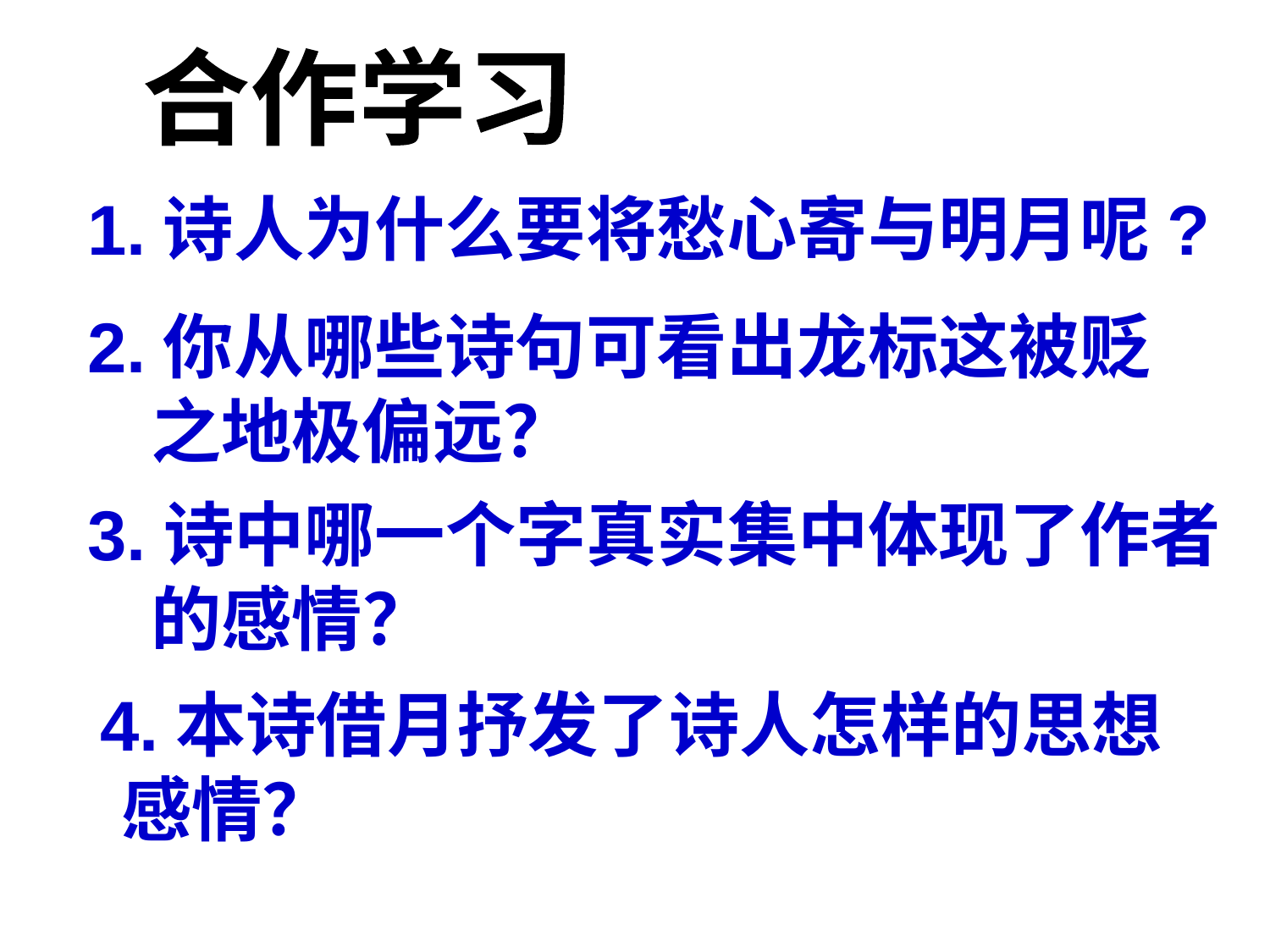

合作学习
1.诗人为什么要将愁心寄与明月呢?
2.你从哪些诗句可看出龙标这被贬之地极偏远？
3.诗中哪一个字真实集中体现了作者的感情？
 4.本诗借月抒发了诗人怎样的思想感情？